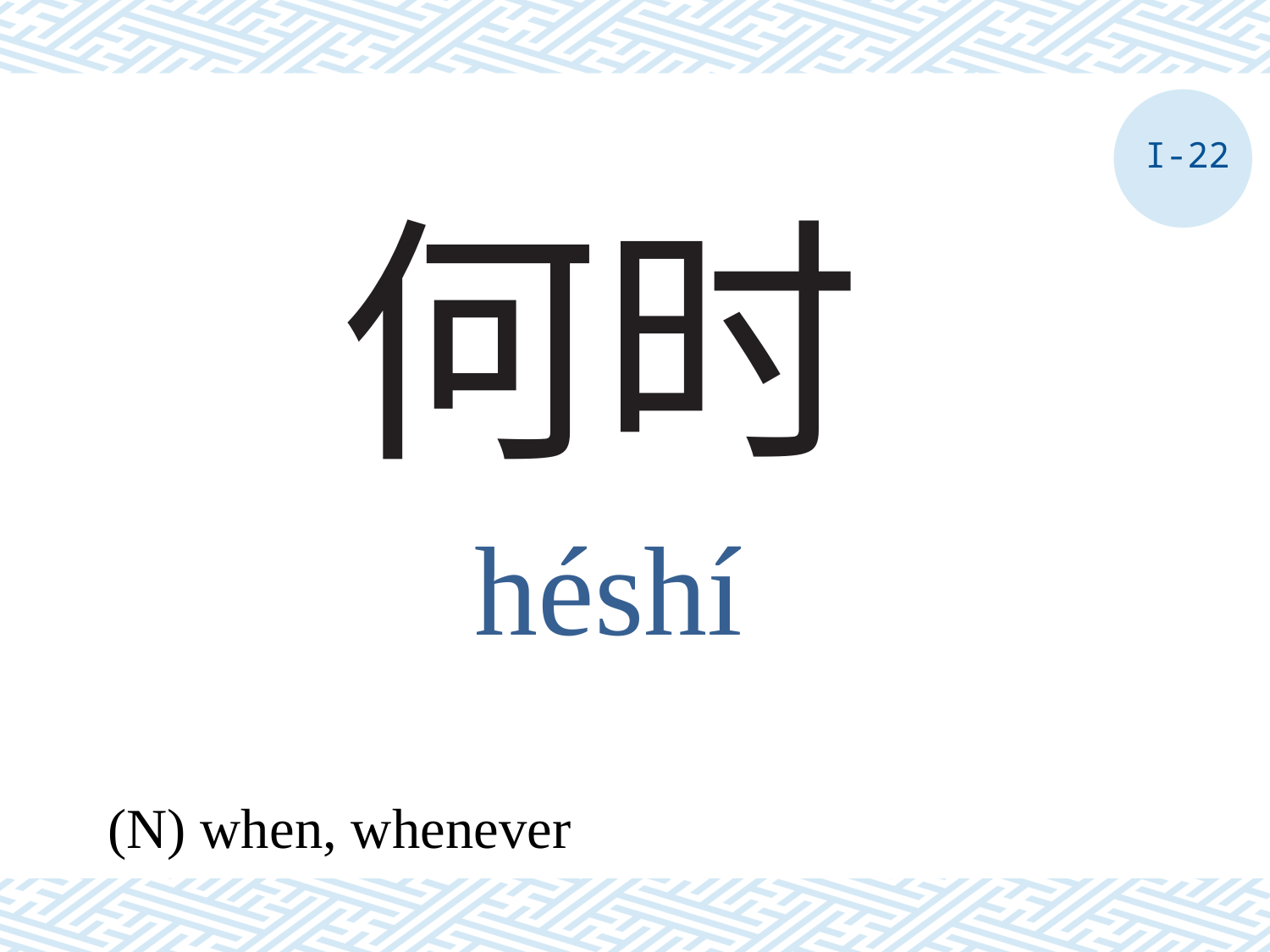

I-22

# 何时
héshí
(N) when, whenever